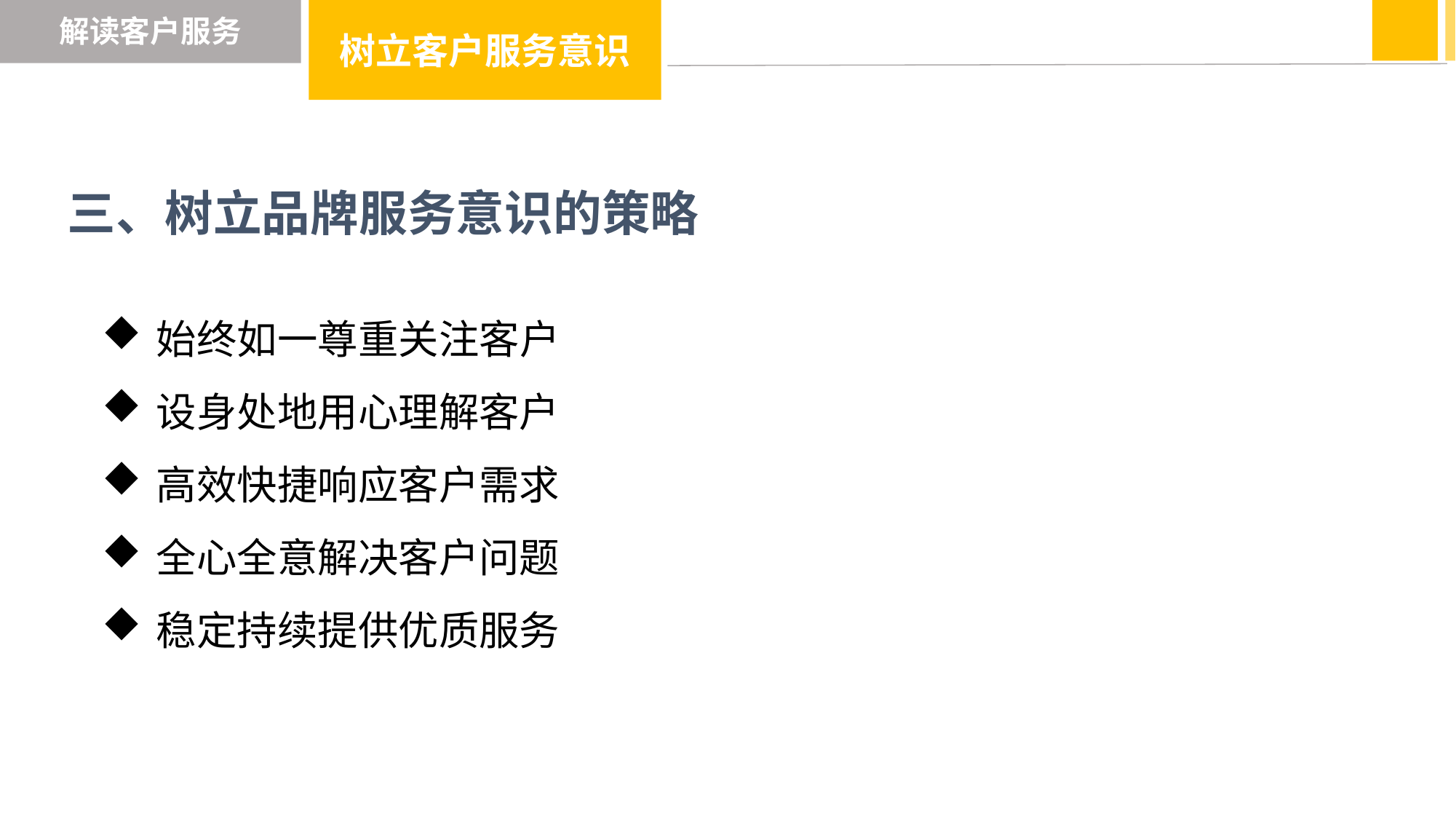

树立客户服务意识
解读客户服务

三、树立品牌服务意识的策略
始终如一尊重关注客户
设身处地用心理解客户
高效快捷响应客户需求
全心全意解决客户问题
稳定持续提供优质服务